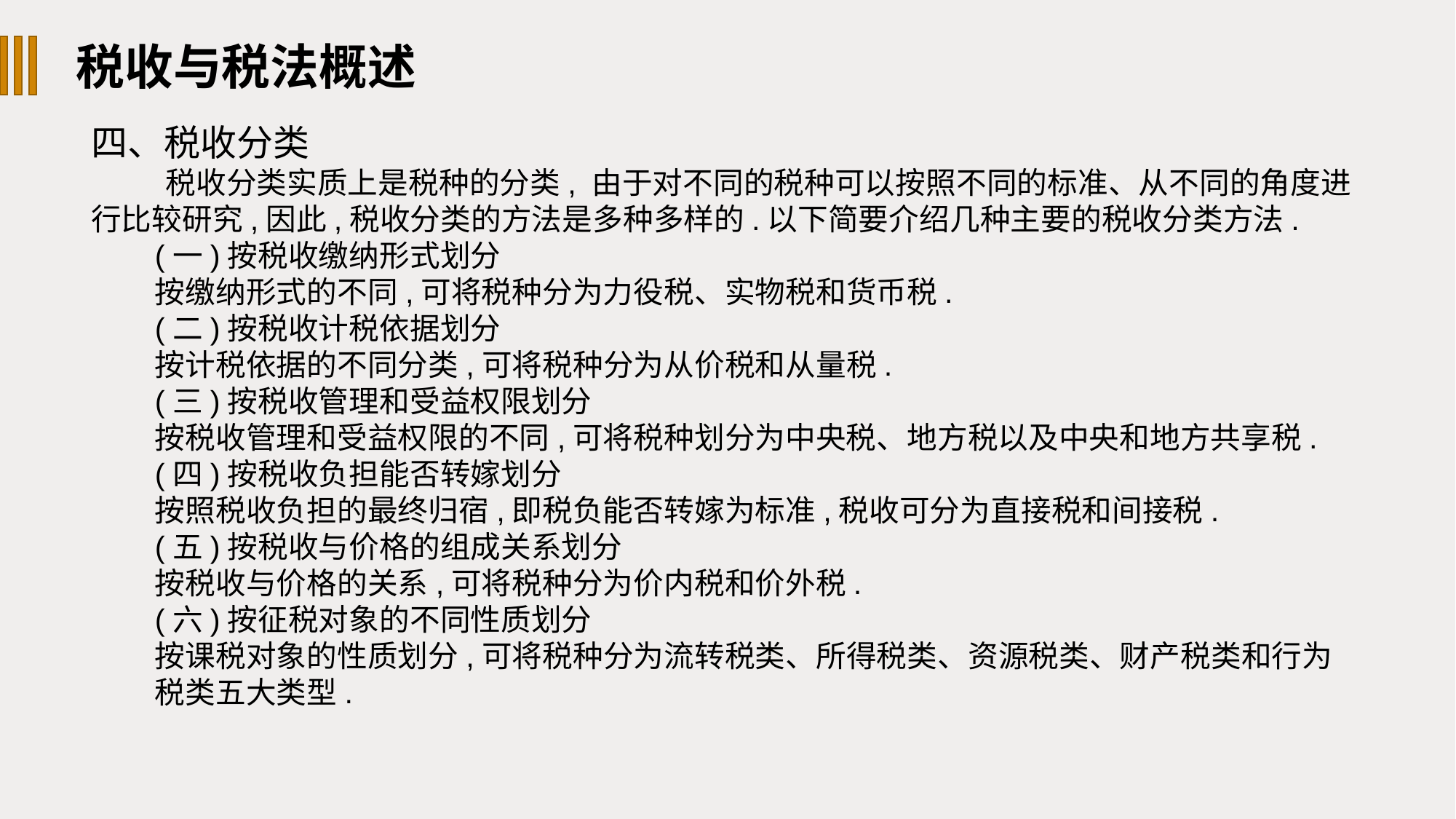

税收与税法概述

四、税收分类
税收分类实质上是税种的分类, 由于对不同的税种可以按照不同的标准、从不同的角度进行比较研究,因此,税收分类的方法是多种多样的.以下简要介绍几种主要的税收分类方法.
(一)按税收缴纳形式划分
按缴纳形式的不同,可将税种分为力役税、实物税和货币税.
(二)按税收计税依据划分
按计税依据的不同分类,可将税种分为从价税和从量税.
(三)按税收管理和受益权限划分
按税收管理和受益权限的不同,可将税种划分为中央税、地方税以及中央和地方共享税.
(四)按税收负担能否转嫁划分
按照税收负担的最终归宿,即税负能否转嫁为标准,税收可分为直接税和间接税.
(五)按税收与价格的组成关系划分
按税收与价格的关系,可将税种分为价内税和价外税.
(六)按征税对象的不同性质划分
按课税对象的性质划分,可将税种分为流转税类、所得税类、资源税类、财产税类和行为
税类五大类型.